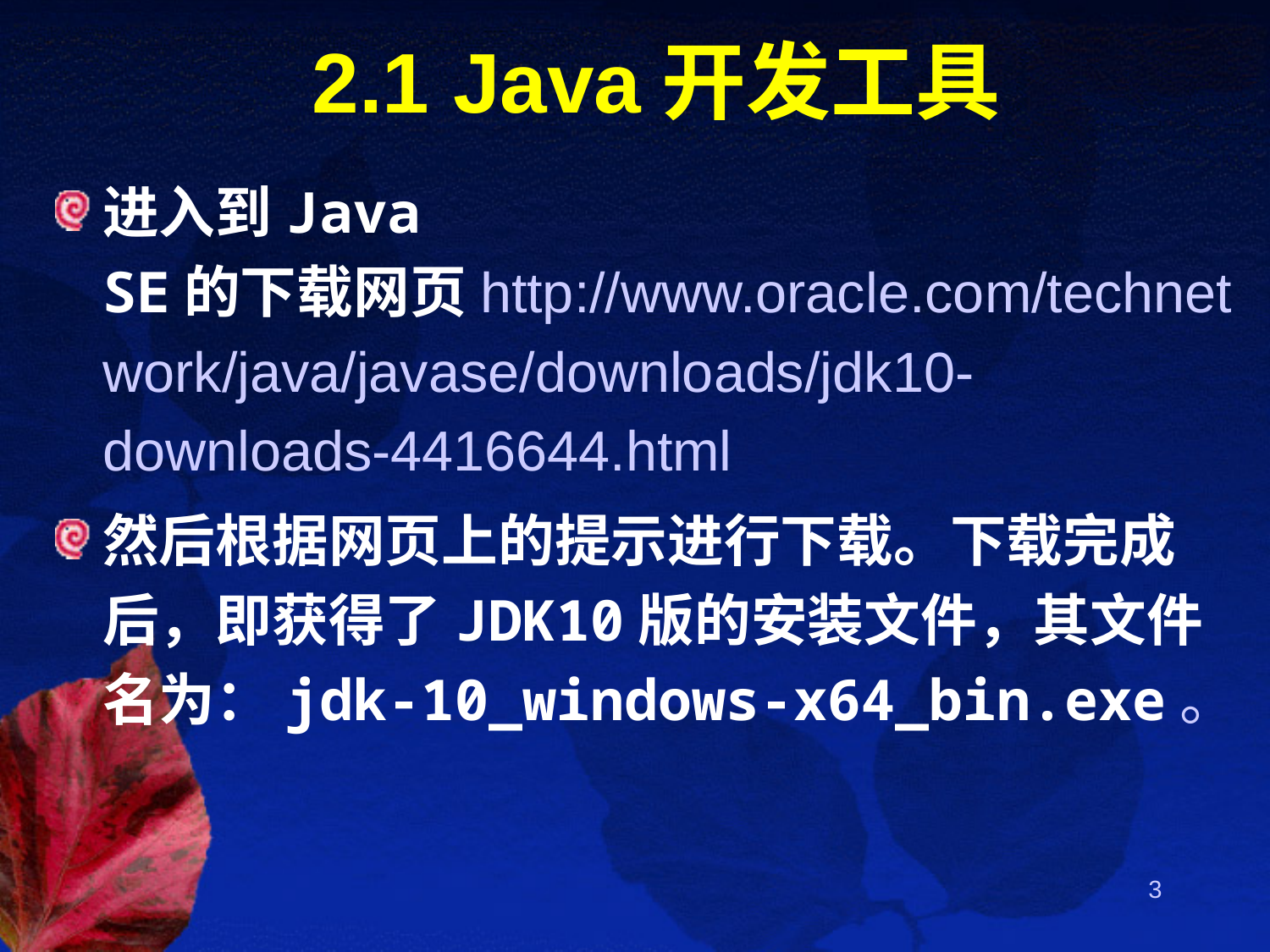

# 2.1 Java开发工具
进入到Java SE的下载网页http://www.oracle.com/technetwork/java/javase/downloads/jdk10-downloads-4416644.html
然后根据网页上的提示进行下载。下载完成后，即获得了JDK10版的安装文件，其文件名为：jdk-10_windows-x64_bin.exe。
3